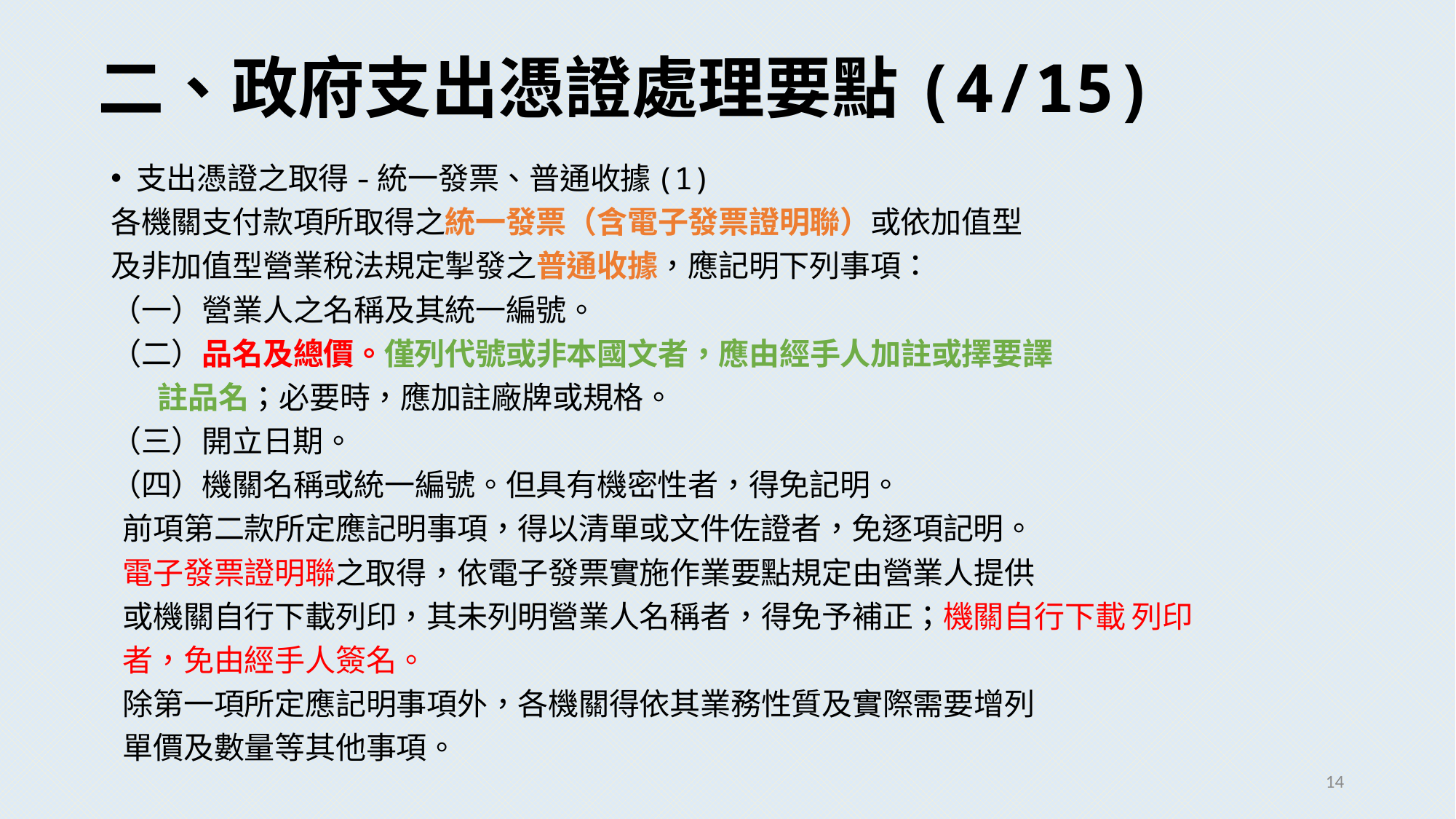

# 二、政府支出憑證處理要點(4/15)
支出憑證之取得-統一發票、普通收據(1)
各機關支付款項所取得之統一發票（含電子發票證明聯）或依加值型
及非加值型營業稅法規定掣發之普通收據，應記明下列事項：
（一）營業人之名稱及其統一編號。
（二）品名及總價。僅列代號或非本國文者，應由經手人加註或擇要譯
      註品名；必要時，應加註廠牌或規格。
（三）開立日期。
（四）機關名稱或統一編號。但具有機密性者，得免記明。
 前項第二款所定應記明事項，得以清單或文件佐證者，免逐項記明。
 電子發票證明聯之取得，依電子發票實施作業要點規定由營業人提供
 或機關自行下載列印，其未列明營業人名稱者，得免予補正；機關自行下載 列印
 者，免由經手人簽名。
 除第一項所定應記明事項外，各機關得依其業務性質及實際需要增列
 單價及數量等其他事項。

14